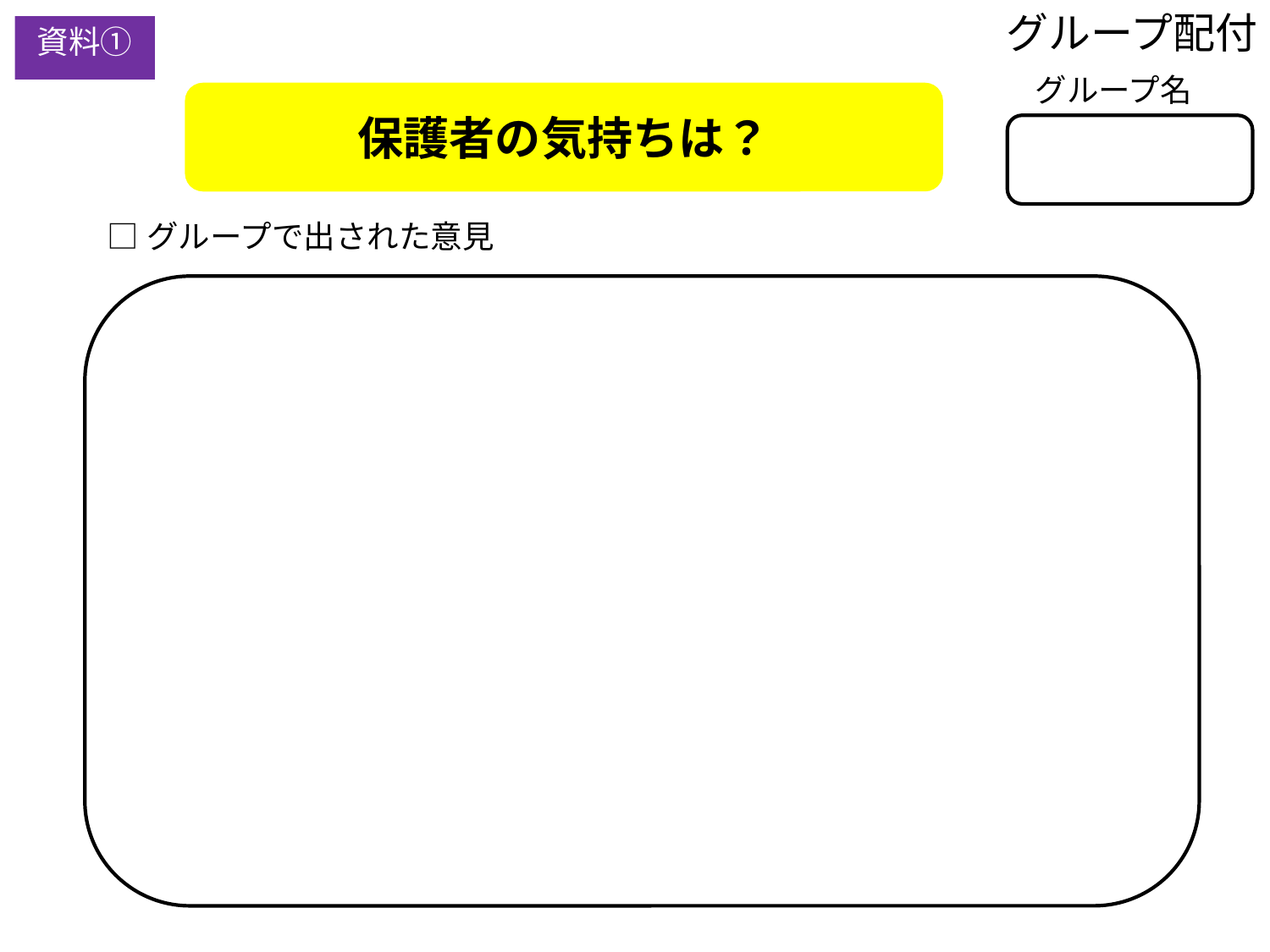

グループ配付
資料①
グループ名

保護者の気持ちは？
□グループで出された意見